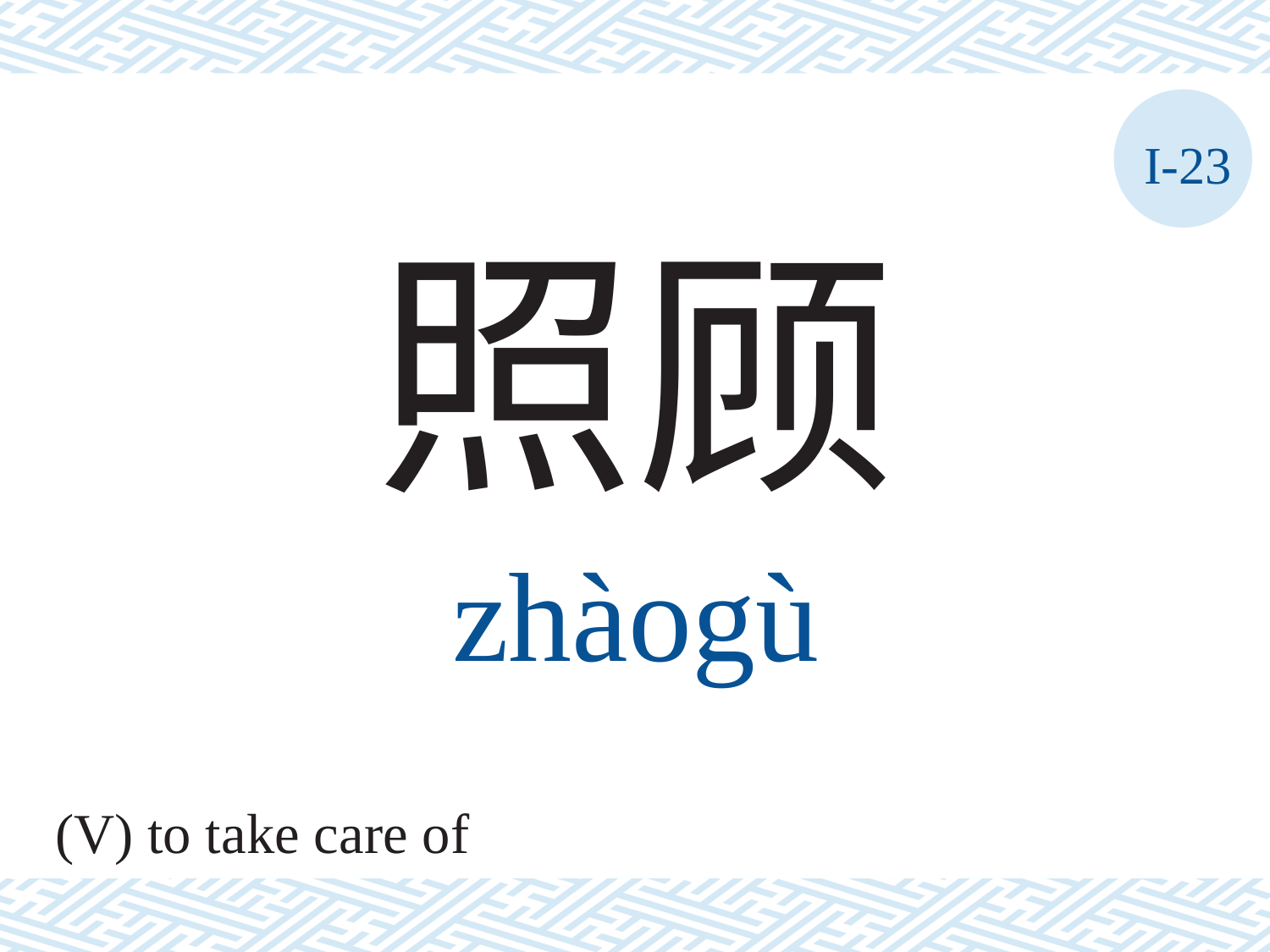

I-23
照顾
zhàogù
(V) to take care of